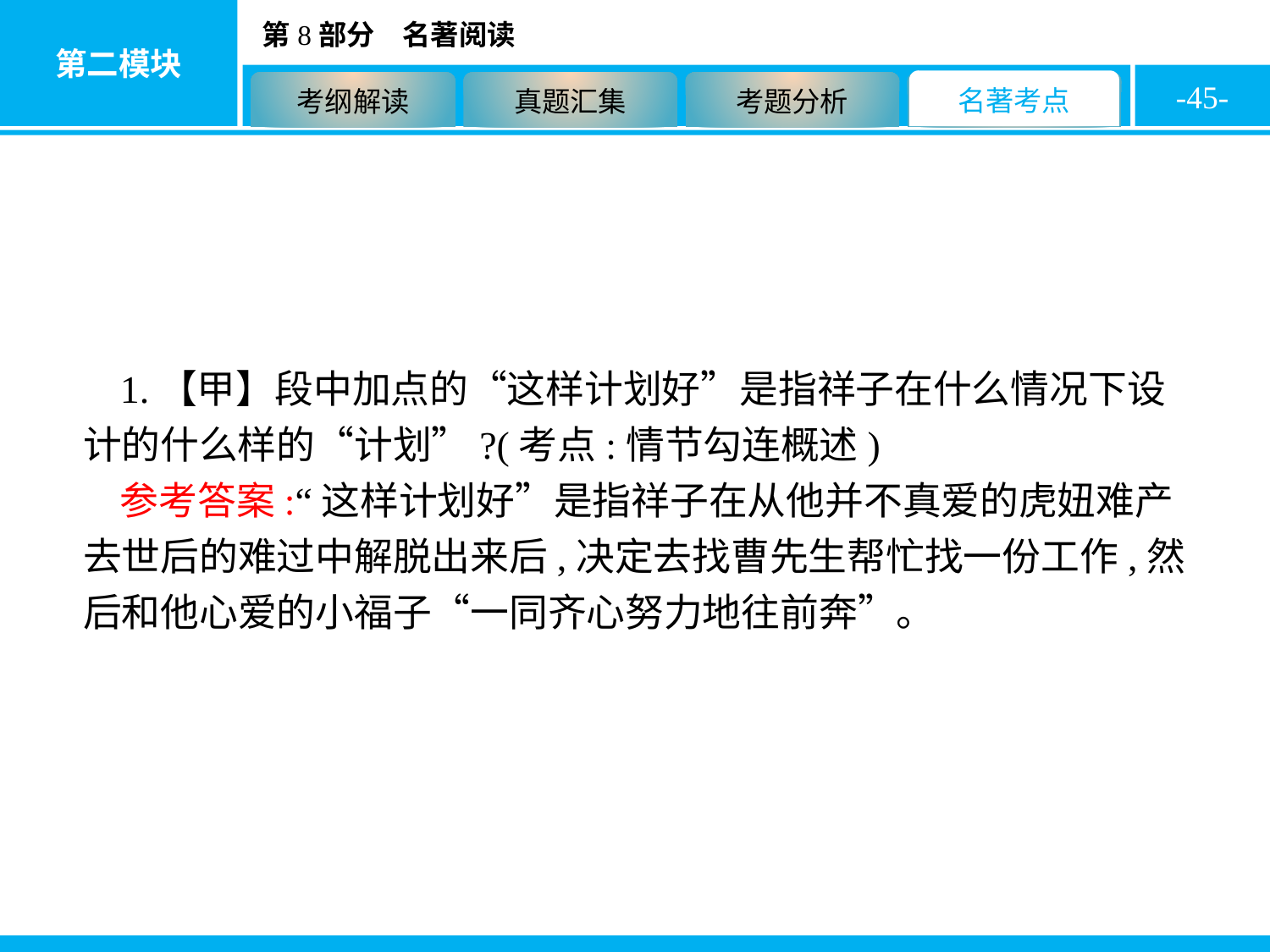

-45-
1.【甲】段中加点的“这样计划好”是指祥子在什么情况下设计的什么样的“计划”?(考点:情节勾连概述)
参考答案:“这样计划好”是指祥子在从他并不真爱的虎妞难产去世后的难过中解脱出来后,决定去找曹先生帮忙找一份工作,然后和他心爱的小福子“一同齐心努力地往前奔”。